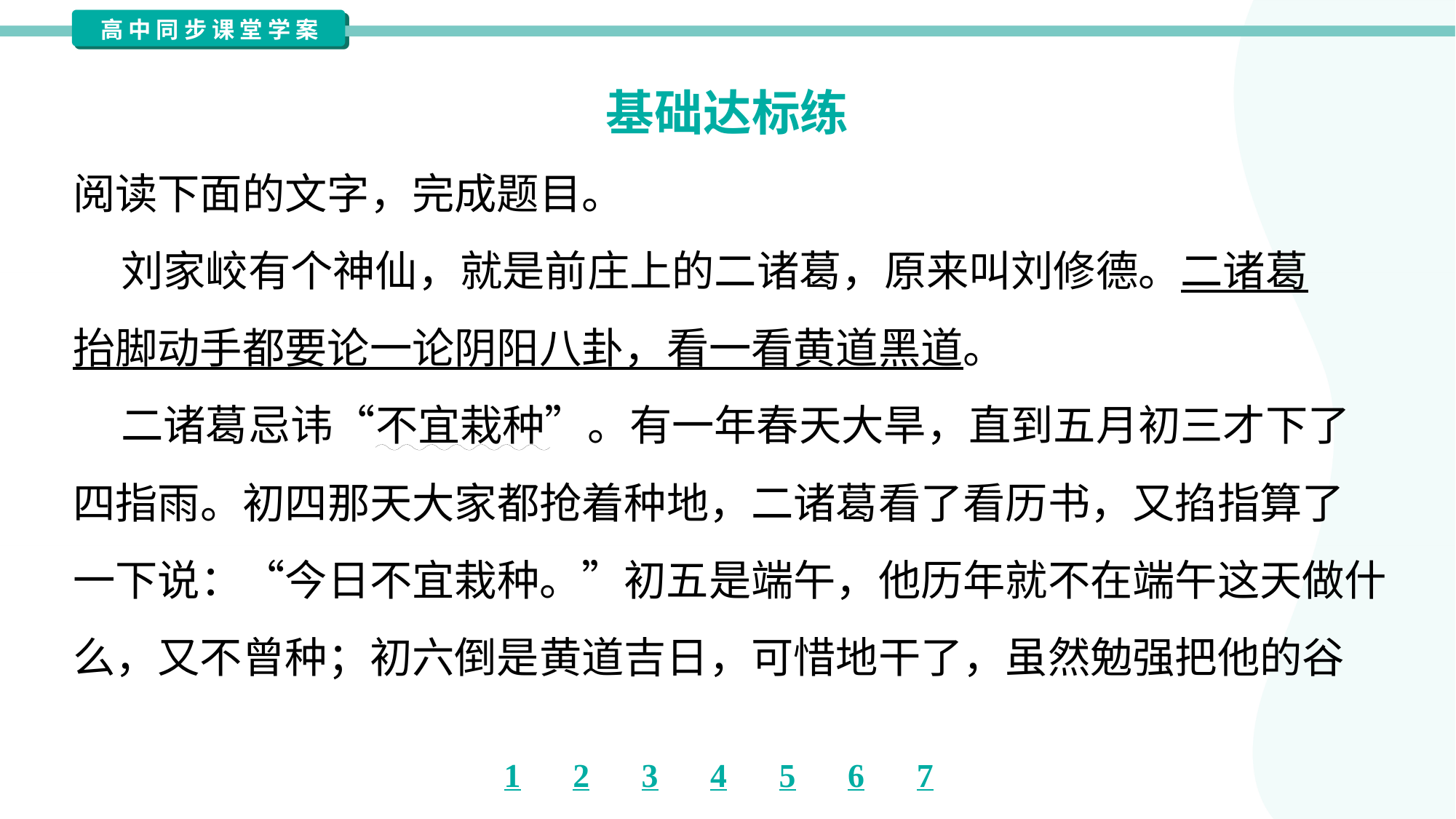

基础达标练
阅读下面的文字，完成题目。
    刘家峧有个神仙，就是前庄上的二诸葛，原来叫刘修德。二诸葛
抬脚动手都要论一论阴阳八卦，看一看黄道黑道。
    二诸葛忌讳“不宜栽种”。有一年春天大旱，直到五月初三才下了
四指雨。初四那天大家都抢着种地，二诸葛看了看历书，又掐指算了
一下说：“今日不宜栽种。”初五是端午，他历年就不在端午这天做什
么，又不曾种；初六倒是黄道吉日，可惜地干了，虽然勉强把他的谷